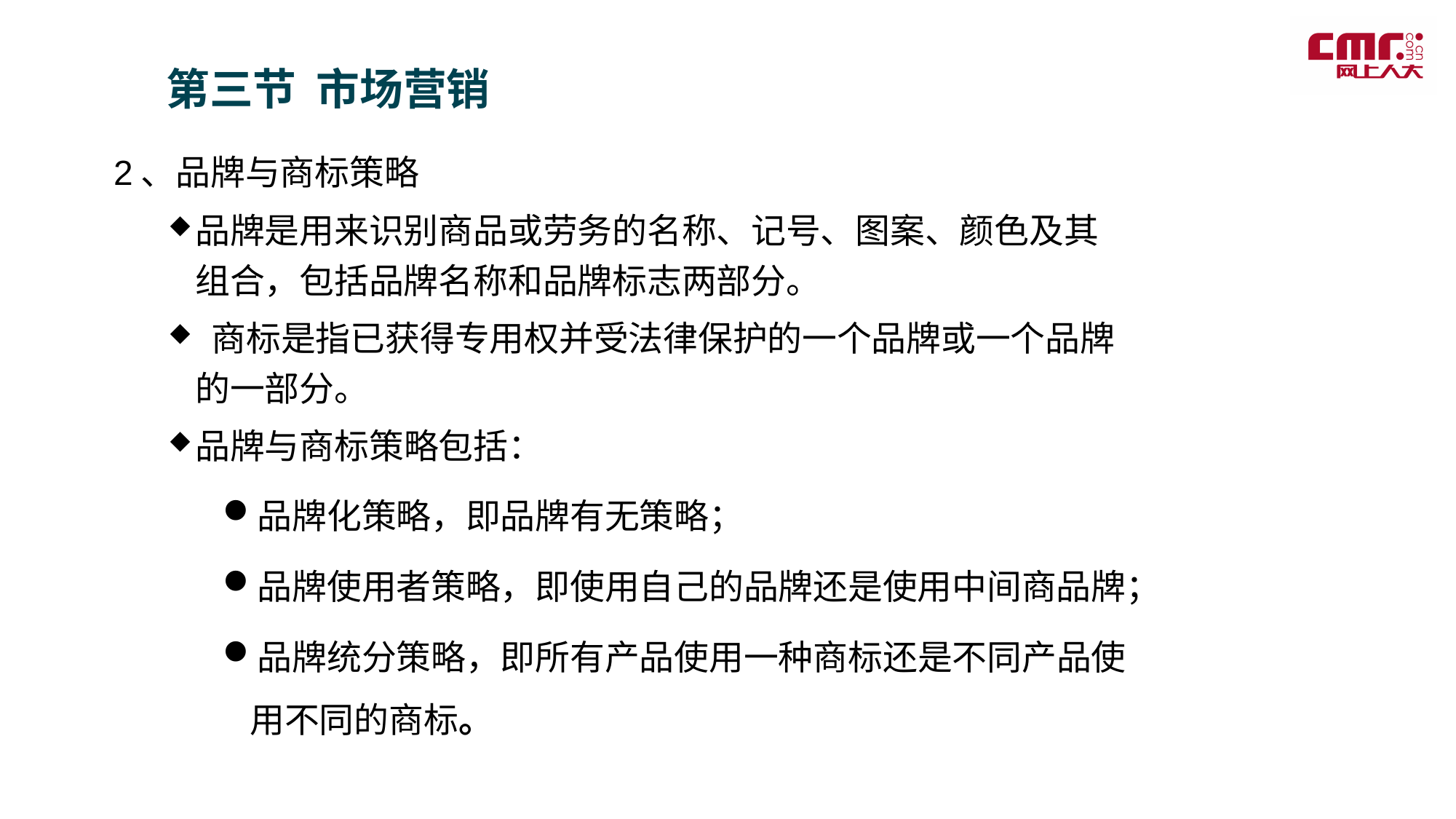

第三节  市场营销
2、品牌与商标策略
品牌是用来识别商品或劳务的名称、记号、图案、颜色及其组合，包括品牌名称和品牌标志两部分。
 商标是指已获得专用权并受法律保护的一个品牌或一个品牌的一部分。
品牌与商标策略包括：
品牌化策略，即品牌有无策略；
品牌使用者策略，即使用自己的品牌还是使用中间商品牌；
品牌统分策略，即所有产品使用一种商标还是不同产品使用不同的商标。